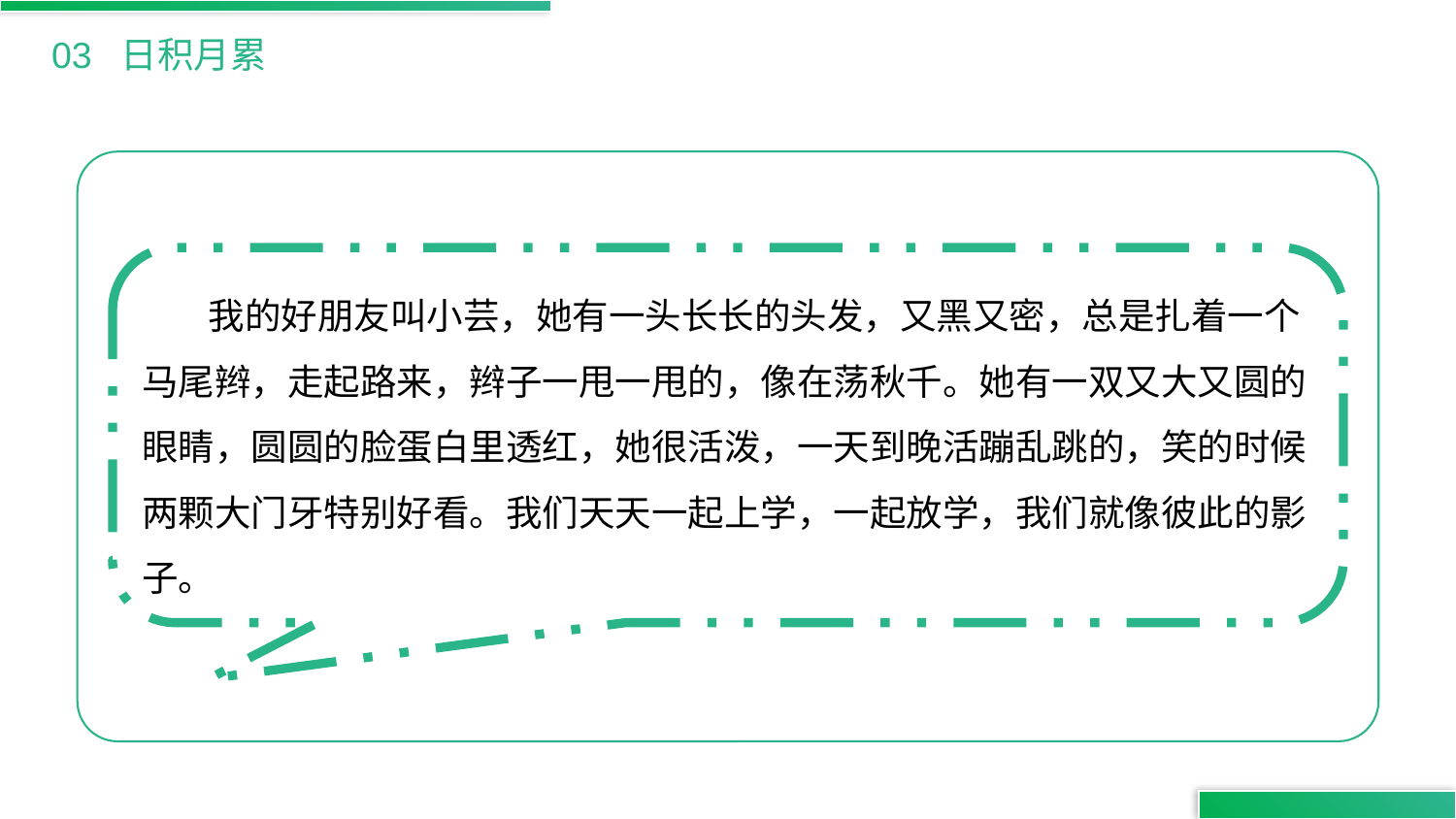

03  日积月累
       我的好朋友叫小芸，她有一头长长的头发，又黑又密，总是扎着一个马尾辫，走起路来，辫子一甩一甩的，像在荡秋千。她有一双又大又圆的眼睛，圆圆的脸蛋白里透红，她很活泼，一天到晚活蹦乱跳的，笑的时候两颗大门牙特别好看。我们天天一起上学，一起放学，我们就像彼此的影子。